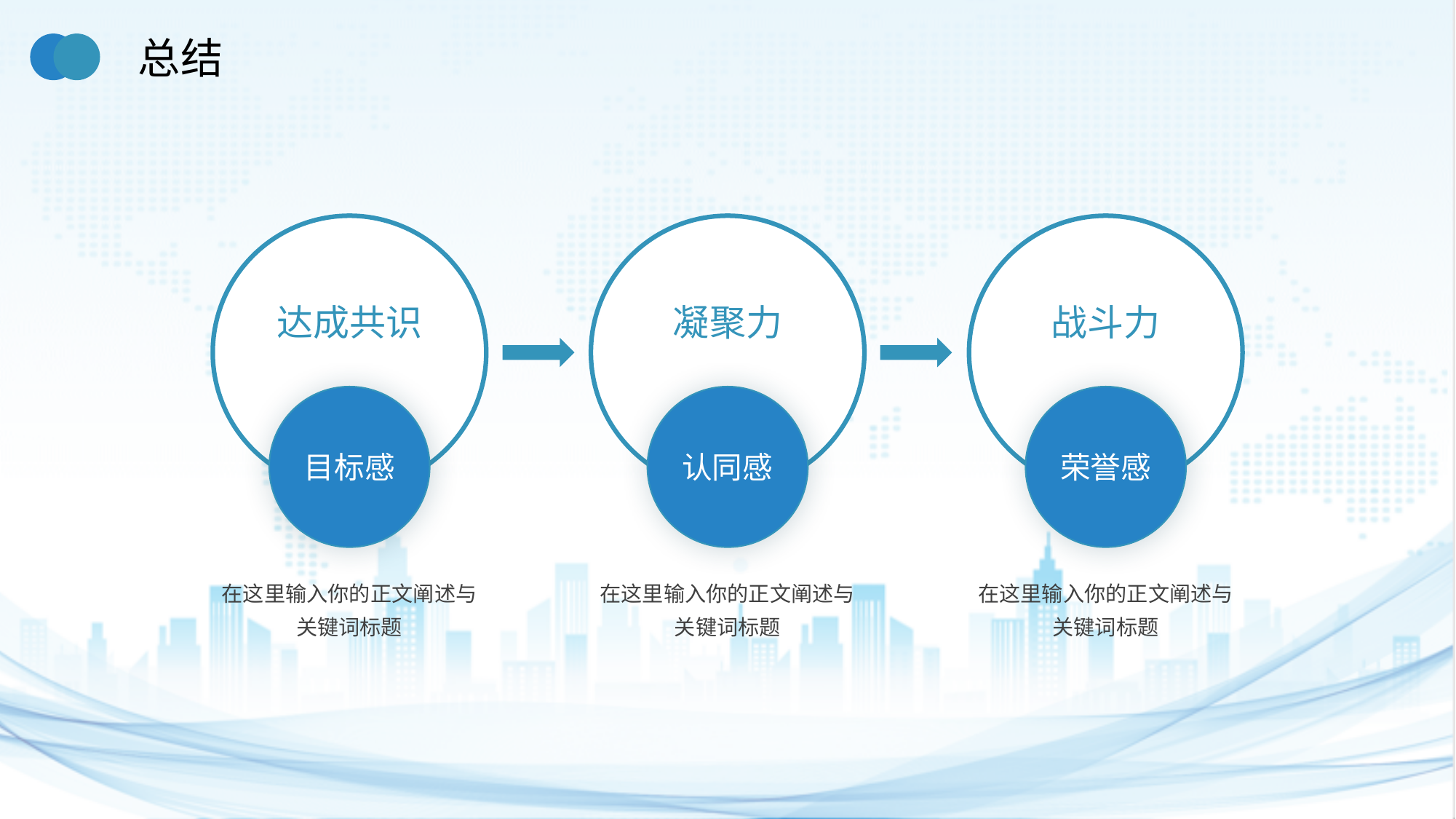

总结
达成共识
凝聚力
战斗力
目标感
认同感
荣誉感
在这里输入你的正文阐述与关键词标题
在这里输入你的正文阐述与关键词标题
在这里输入你的正文阐述与关键词标题